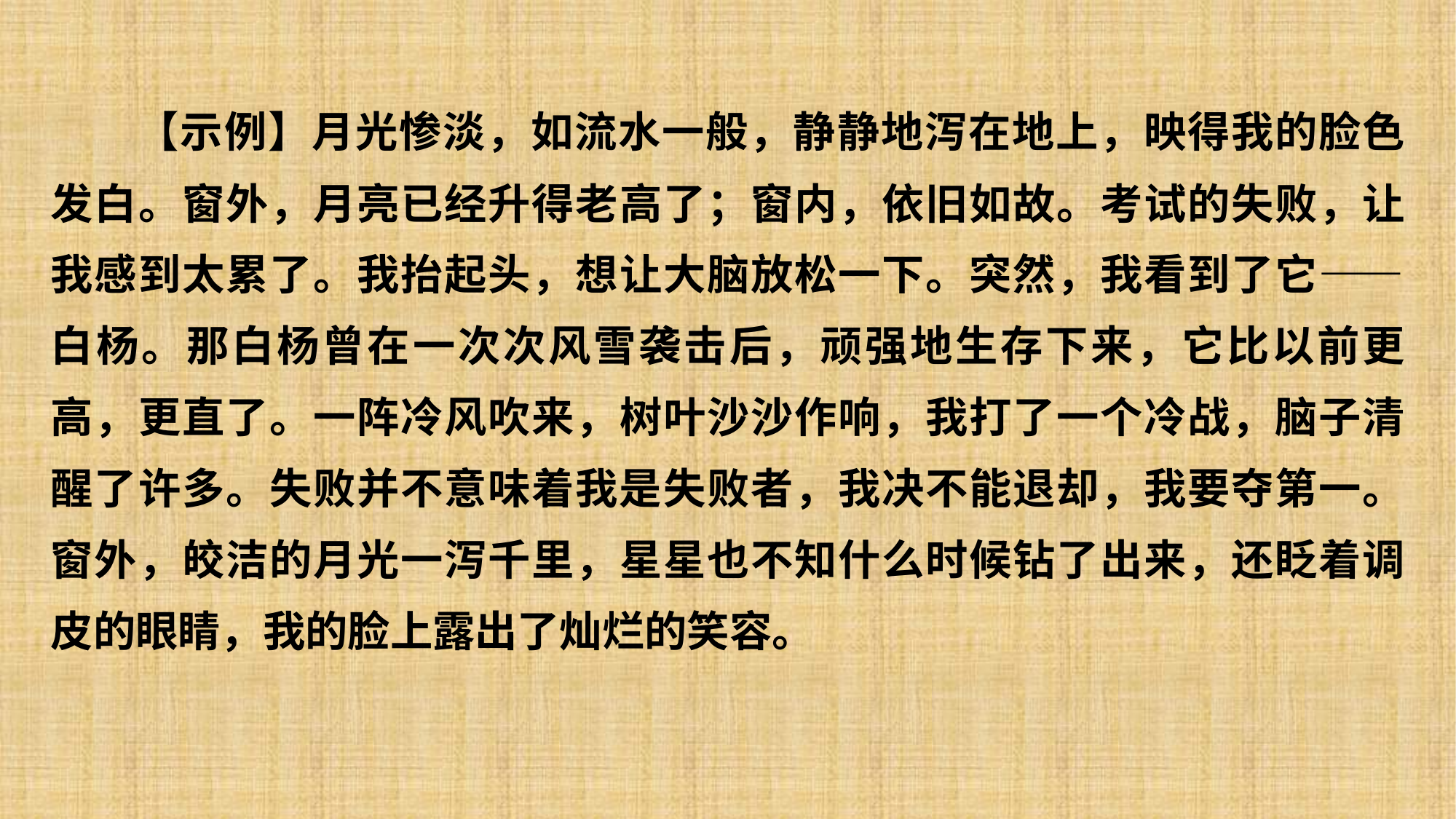

【示例】月光惨淡，如流水一般，静静地泻在地上，映得我的脸色发白。窗外，月亮已经升得老高了；窗内，依旧如故。考试的失败，让我感到太累了。我抬起头，想让大脑放松一下。突然，我看到了它——白杨。那白杨曾在一次次风雪袭击后，顽强地生存下来，它比以前更高，更直了。一阵冷风吹来，树叶沙沙作响，我打了一个冷战，脑子清醒了许多。失败并不意味着我是失败者，我决不能退却，我要夺第一。窗外，皎洁的月光一泻千里，星星也不知什么时候钻了出来，还眨着调皮的眼睛，我的脸上露出了灿烂的笑容。